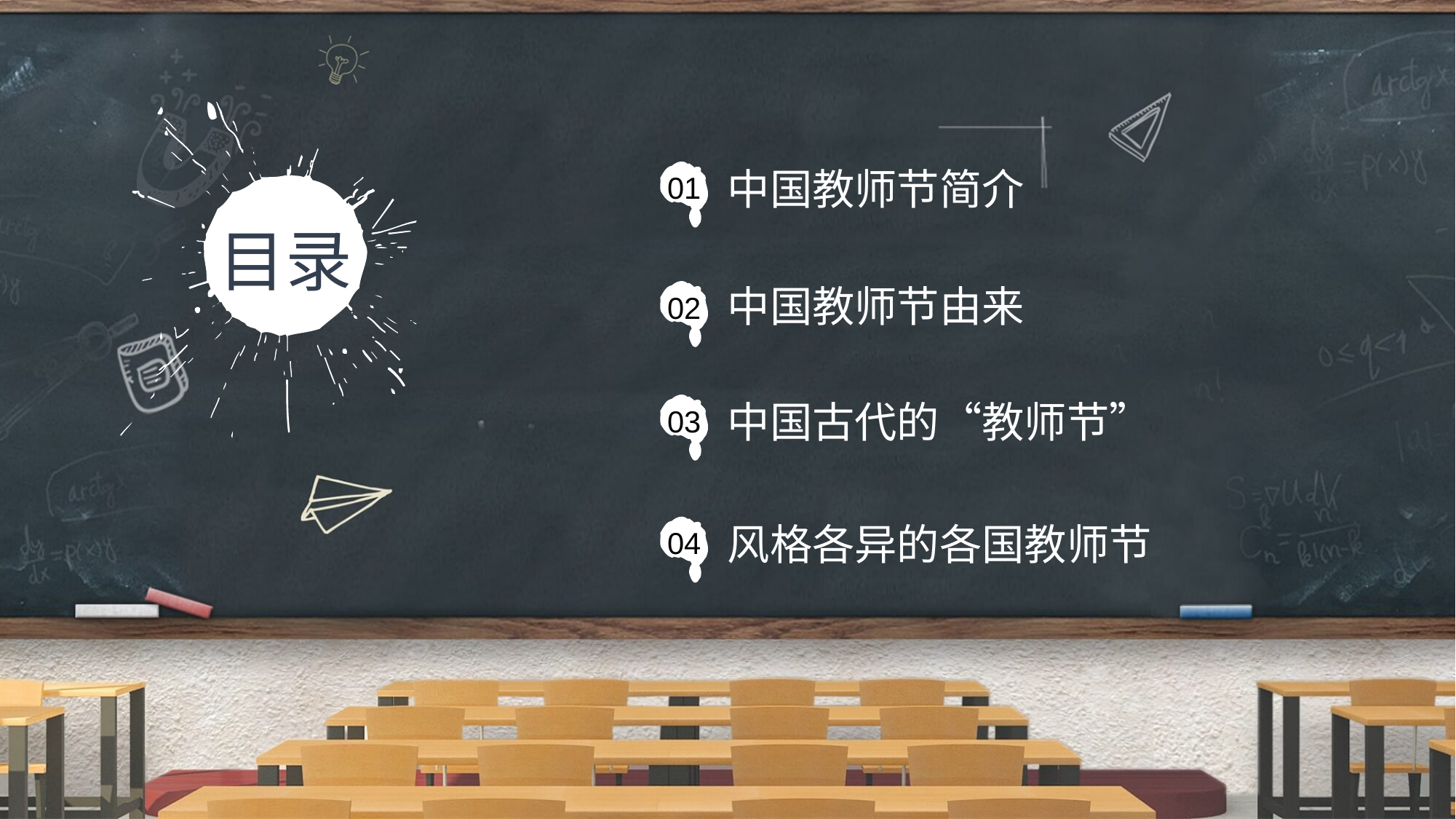

https://www.ypppt.com/
目录
01

中国教师节简介
02

中国教师节由来
03

中国古代的“教师节”
04

风格各异的各国教师节